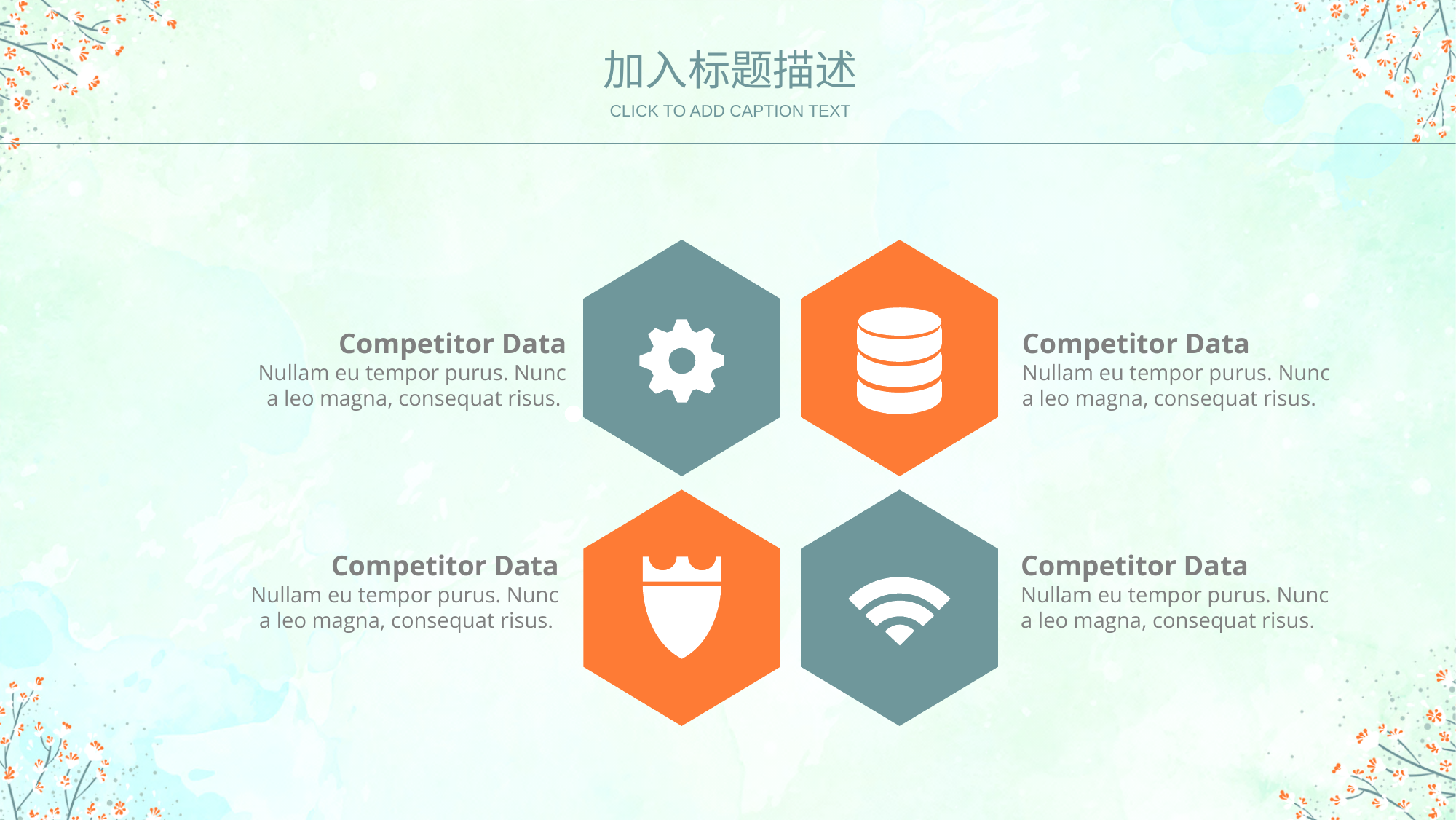

加入标题描述
CLICK TO ADD CAPTION TEXT

Competitor Data
Nullam eu tempor purus. Nunc a leo magna, consequat risus.
Competitor Data
Nullam eu tempor purus. Nunc a leo magna, consequat risus.

Competitor Data
Nullam eu tempor purus. Nunc a leo magna, consequat risus.
Competitor Data
Nullam eu tempor purus. Nunc a leo magna, consequat risus.